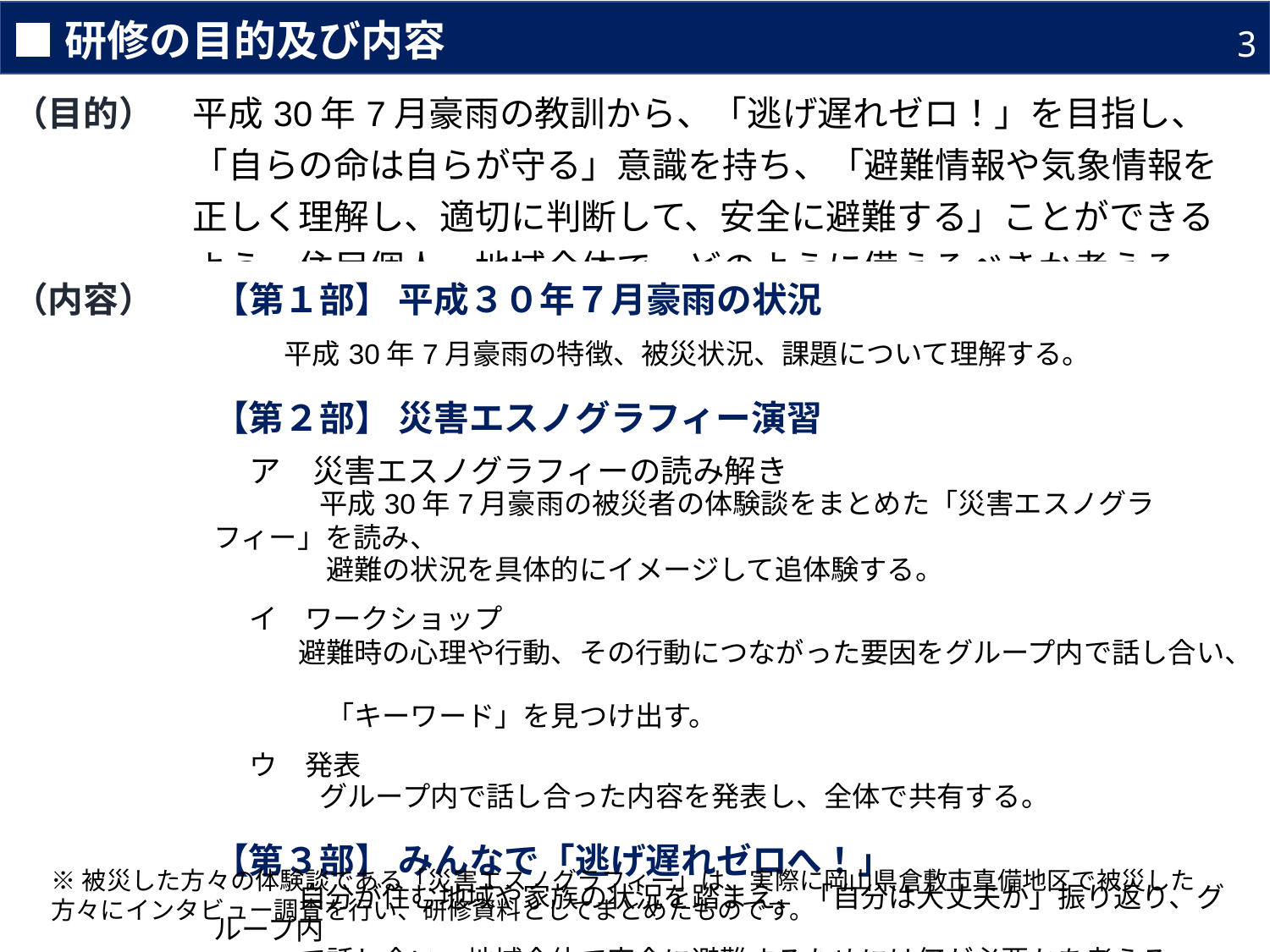

■研修の目的及び内容
3
| （目的） | 平成30年7月豪雨の教訓から、「逃げ遅れゼロ！」を目指し、「自らの命は自らが守る」意識を持ち、「避難情報や気象情報を正しく理解し、適切に判断して、安全に避難する」ことができるよう、住民個人、地域全体で、どのように備えるべきか考える。 |
| --- | --- |
|  |  |
|  |  |
| （内容） | 【第１部】 平成３０年７月豪雨の状況 　　平成30年7月豪雨の特徴、被災状況、課題について理解する。 【第２部】 災害エスノグラフィー演習 　ア　災害エスノグラフィーの読み解き 　　　平成30年7月豪雨の被災者の体験談をまとめた「災害エスノグラフィー」を読み、 　　　　避難の状況を具体的にイメージして追体験する。 　イ　ワークショップ 　　　避難時の心理や行動、その行動につながった要因をグループ内で話し合い、　 　　　　「キーワード」を見つけ出す。 　ウ　発表 　　　グループ内で話し合った内容を発表し、全体で共有する。 【第３部】 みんなで「逃げ遅れゼロへ！」 　　　自分が住む地域や家族の状況を踏まえ、「自分は大丈夫か」振り返り、グループ内 　　　で話し合い、地域全体で安全に避難するためには何が必要かを考える。 |
| --- | --- |
※被災した方々の体験談である「災害エスノグラフィー」は、実際に岡山県倉敷市真備地区で被災した方々にインタビュー調査を行い、研修資料としてまとめたものです。